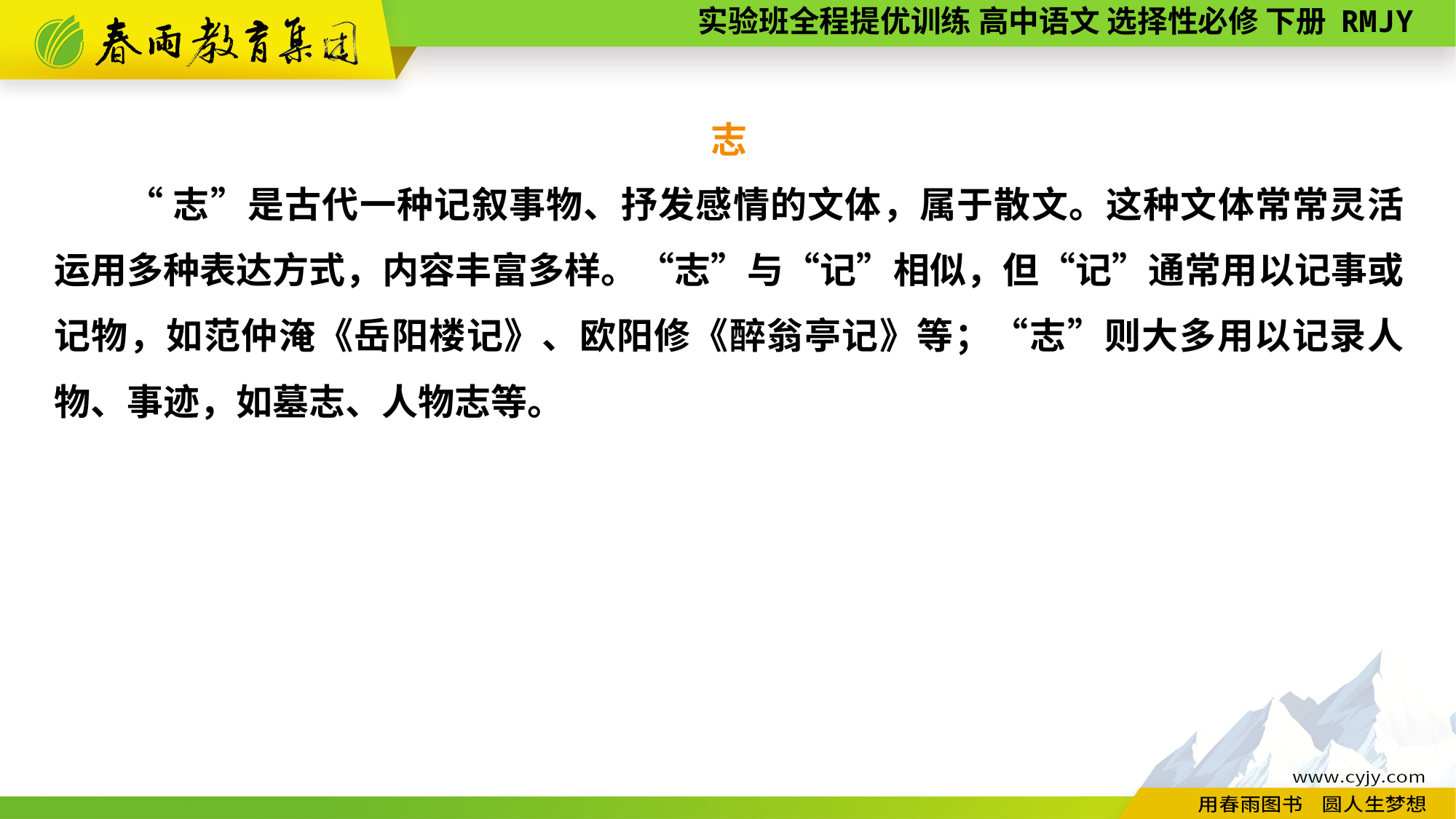

志
“志”是古代一种记叙事物、抒发感情的文体，属于散文。这种文体常常灵活运用多种表达方式，内容丰富多样。“志”与“记”相似，但“记”通常用以记事或记物，如范仲淹《岳阳楼记》、欧阳修《醉翁亭记》等；“志”则大多用以记录人物、事迹，如墓志、人物志等。